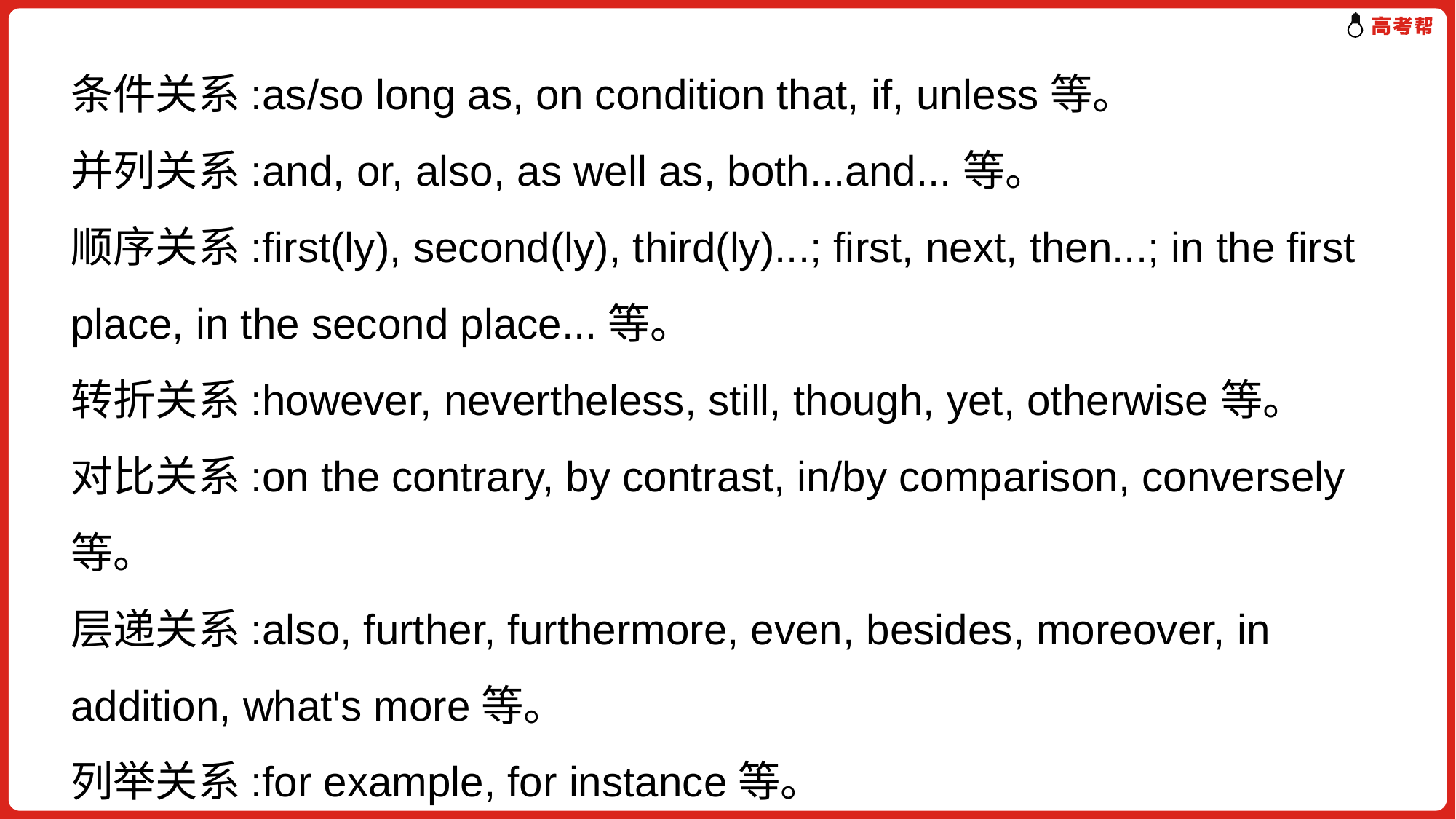

条件关系:as/so long as, on condition that, if, unless等。
并列关系:and, or, also, as well as, both...and...等。
顺序关系:first(ly), second(ly), third(ly)...; first, next, then...; in the first place, in the second place...等。
转折关系:however, nevertheless, still, though, yet, otherwise等。
对比关系:on the contrary, by contrast, in/by comparison, conversely等。
层递关系:also, further, furthermore, even, besides, moreover, in addition, what's more等。
列举关系:for example, for instance等。